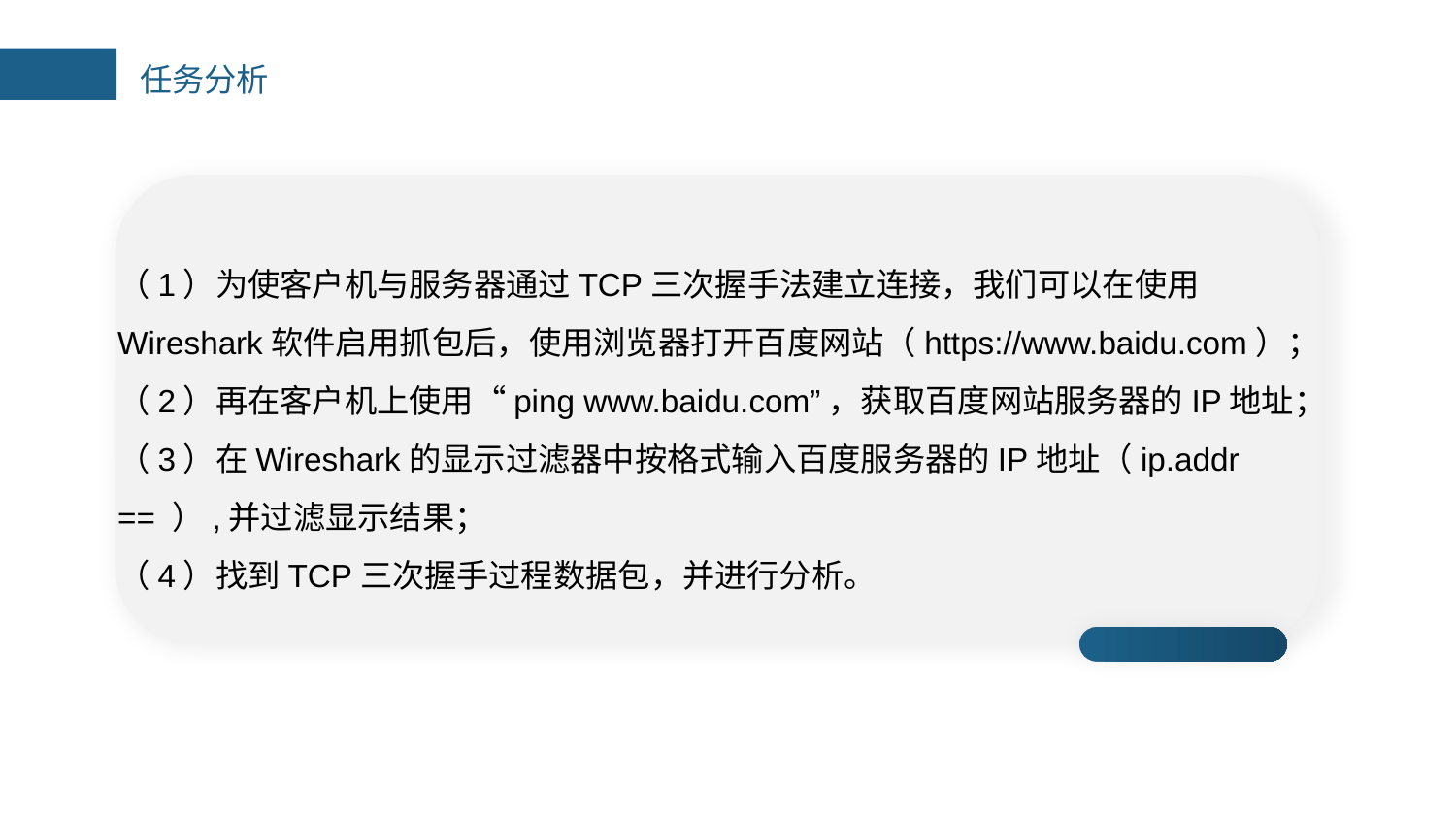

任务分析

（1）为使客户机与服务器通过TCP三次握手法建立连接，我们可以在使用Wireshark软件启用抓包后，使用浏览器打开百度网站（https://www.baidu.com）；
（2）再在客户机上使用“ping www.baidu.com”，获取百度网站服务器的IP地址；
（3）在Wireshark的显示过滤器中按格式输入百度服务器的IP地址（ip.addr == ）,并过滤显示结果；
（4）找到TCP三次握手过程数据包，并进行分析。